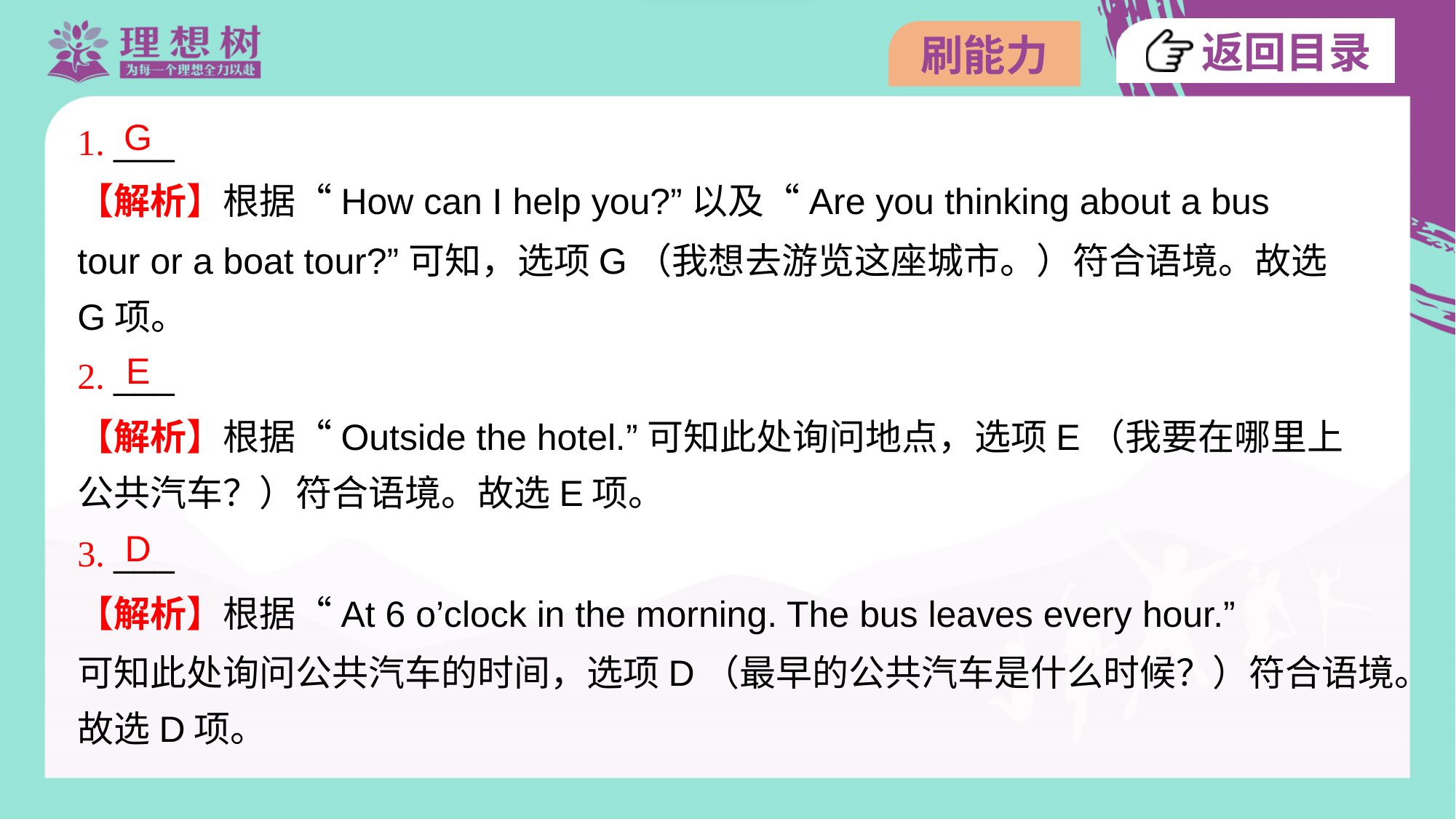

G
1. ___
【解析】根据“How can I help you?”以及“Are you thinking about a bus
tour or a boat tour?”可知，选项G（我想去游览这座城市。）符合语境。故选
G项。
E
2. ___
【解析】根据“Outside the hotel.”可知此处询问地点，选项E（我要在哪里上
公共汽车？）符合语境。故选E项。
D
3. ___
【解析】根据“At 6 o’clock in the morning. The bus leaves every hour.”
可知此处询问公共汽车的时间，选项D（最早的公共汽车是什么时候？）符合语境。
故选D项。